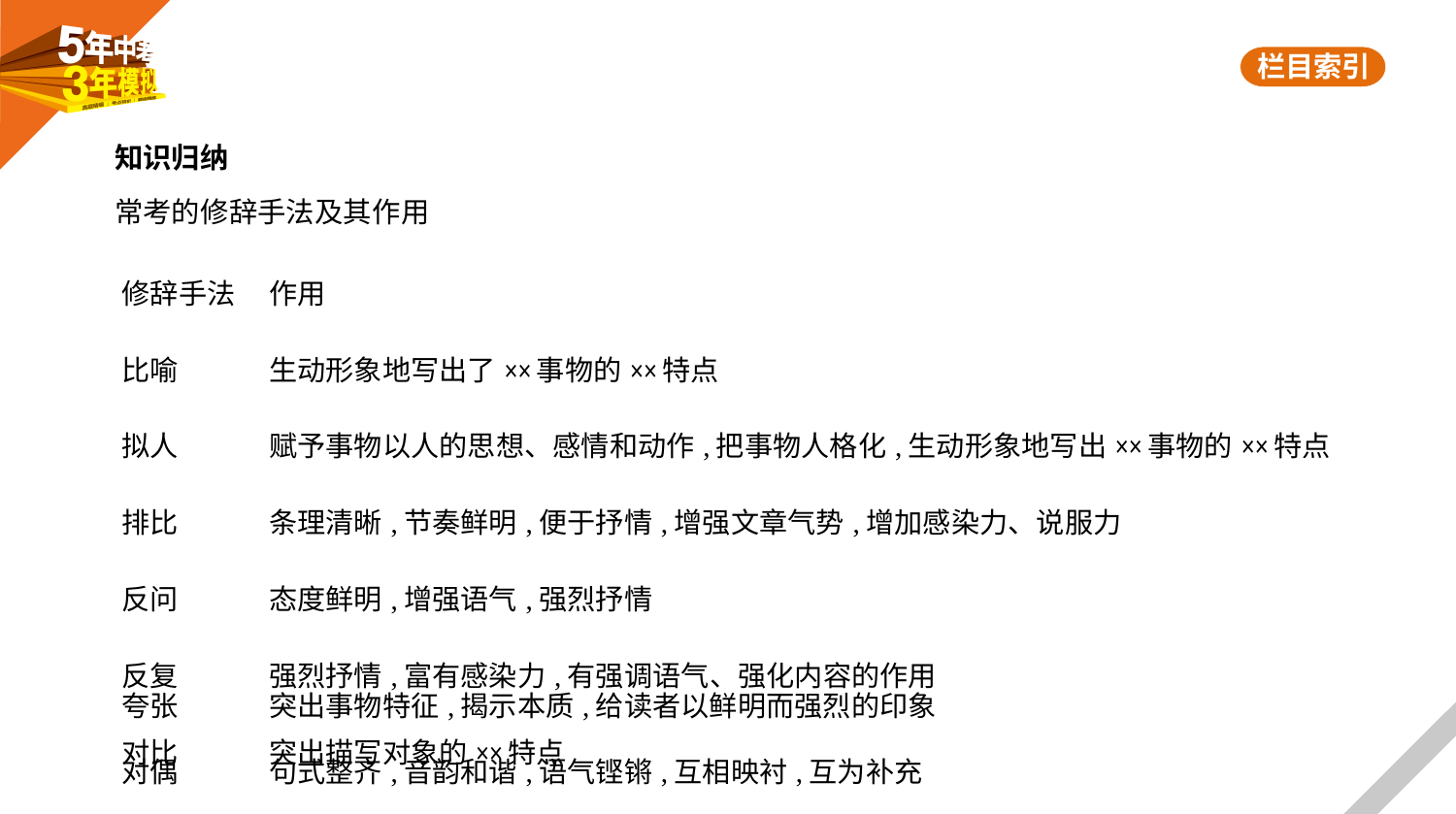

知识归纳
常考的修辞手法及其作用
| 修辞手法 | 作用 |
| --- | --- |
| 比喻 | 生动形象地写出了××事物的××特点 |
| 拟人 | 赋予事物以人的思想、感情和动作,把事物人格化,生动形象地写出××事物的××特点 |
| 排比 | 条理清晰,节奏鲜明,便于抒情,增强文章气势,增加感染力、说服力 |
| 反问 | 态度鲜明,增强语气,强烈抒情 |
| 反复 | 强烈抒情,富有感染力,有强调语气、强化内容的作用 |
| 对比 | 突出描写对象的××特点 |
| 夸张 | 突出事物特征,揭示本质,给读者以鲜明而强烈的印象 |
| --- | --- |
| 对偶 | 句式整齐,音韵和谐,语气铿锵,互相映衬,互为补充 |